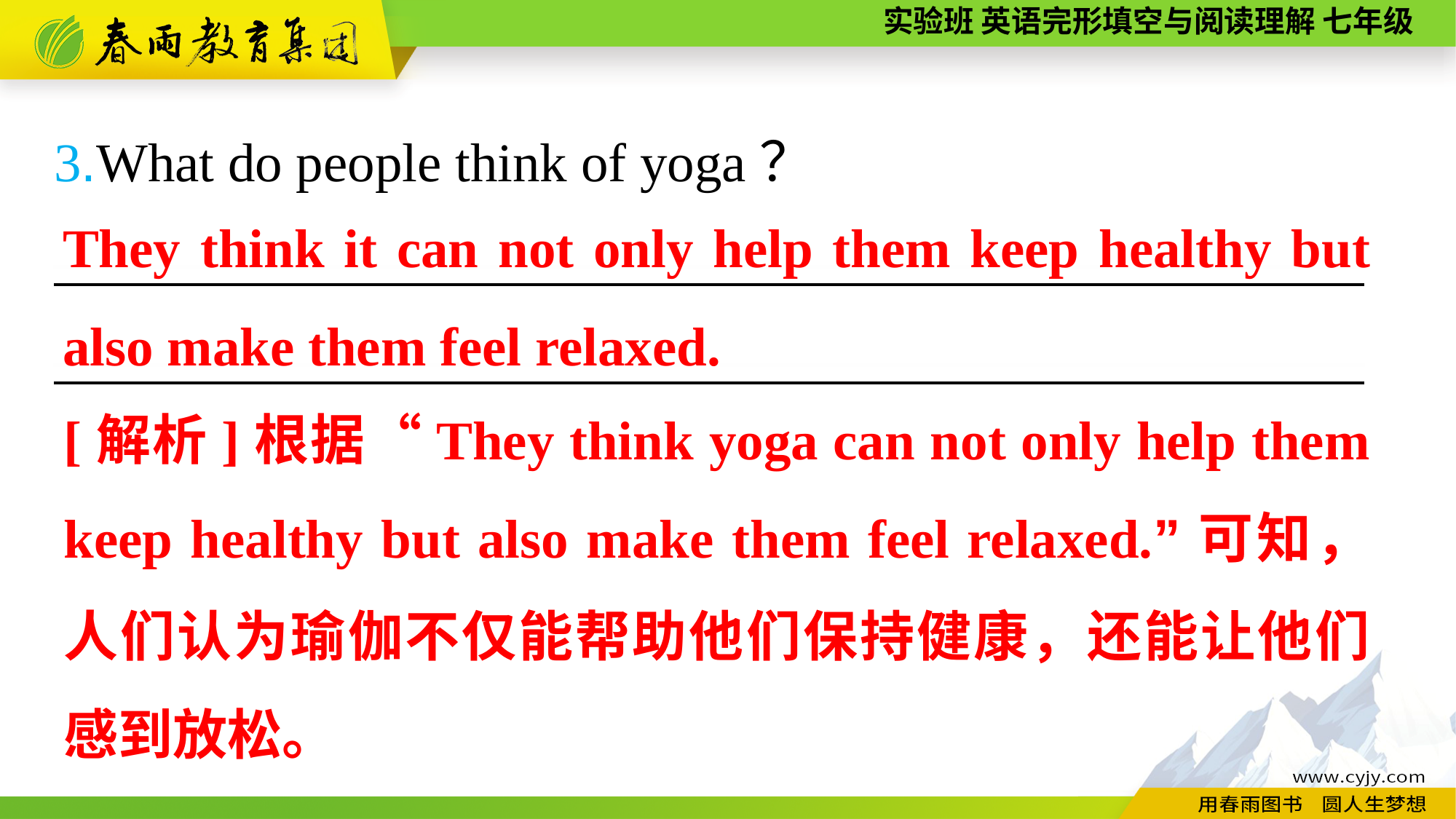

3.What do people think of yoga？
————————————————————————
————————————————————————
They think it can not only help them keep healthy but also make them feel relaxed.
[解析]根据“They think yoga can not only help them keep healthy but also make them feel relaxed.”可知，人们认为瑜伽不仅能帮助他们保持健康，还能让他们感到放松。